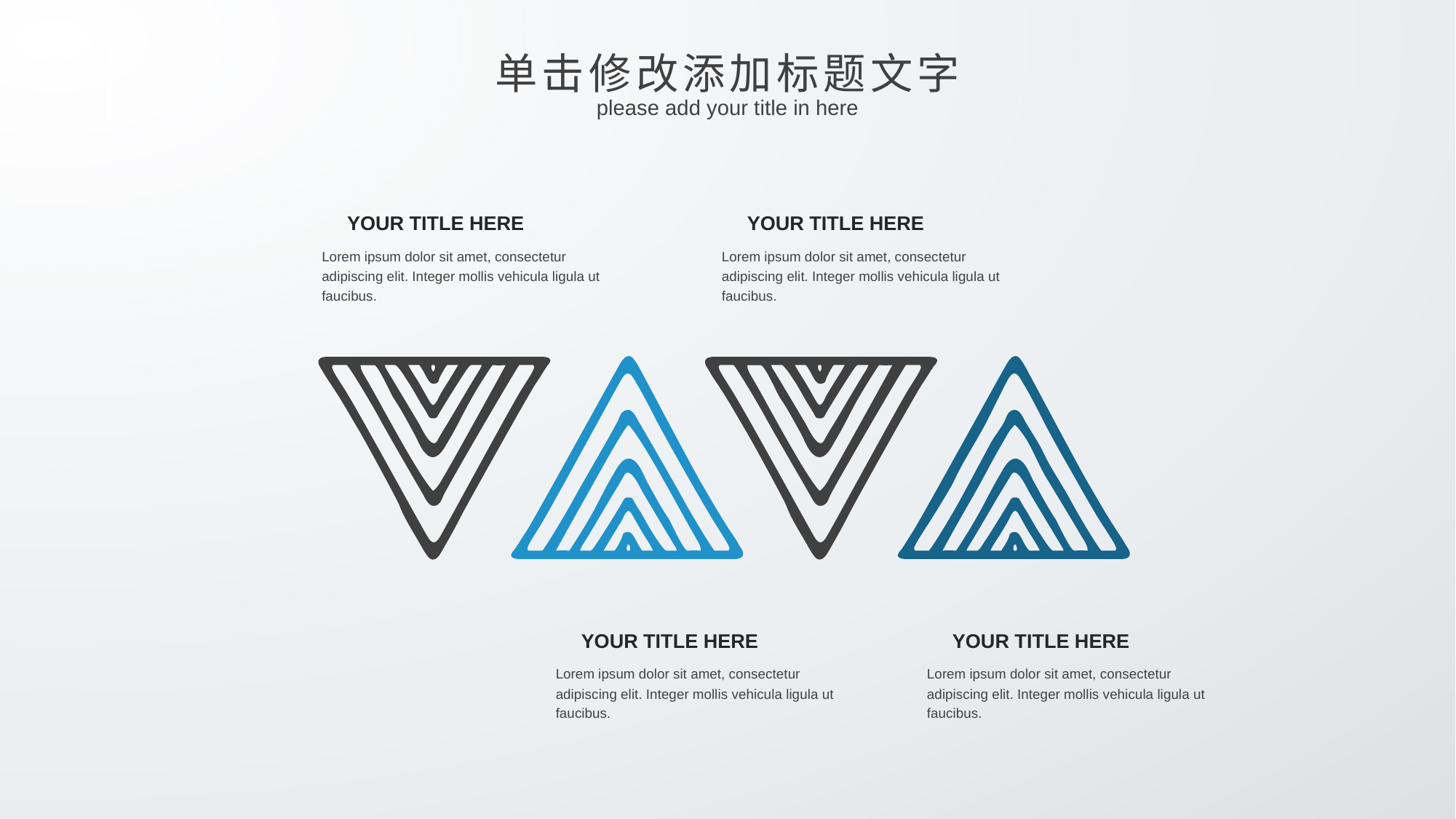

单击修改添加标题文字
please add your title in here
YOUR TITLE HERE
Lorem ipsum dolor sit amet, consectetur adipiscing elit. Integer mollis vehicula ligula ut faucibus.
YOUR TITLE HERE
Lorem ipsum dolor sit amet, consectetur adipiscing elit. Integer mollis vehicula ligula ut faucibus.

YOUR TITLE HERE
Lorem ipsum dolor sit amet, consectetur adipiscing elit. Integer mollis vehicula ligula ut faucibus.
YOUR TITLE HERE
Lorem ipsum dolor sit amet, consectetur adipiscing elit. Integer mollis vehicula ligula ut faucibus.